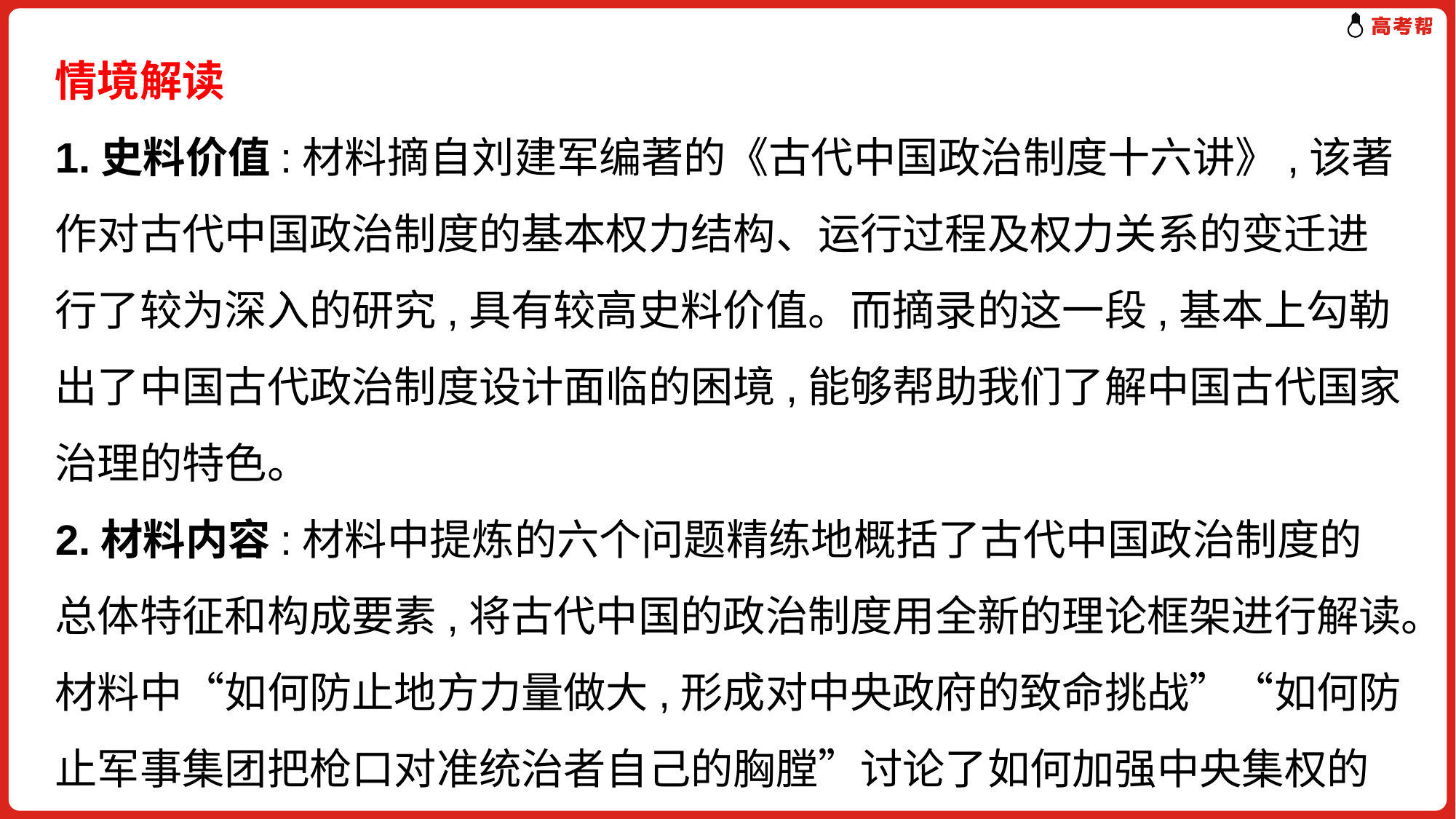

情境解读
1.史料价值:材料摘自刘建军编著的《古代中国政治制度十六讲》,该著作对古代中国政治制度的基本权力结构、运行过程及权力关系的变迁进行了较为深入的研究,具有较高史料价值。而摘录的这一段,基本上勾勒出了中国古代政治制度设计面临的困境,能够帮助我们了解中国古代国家治理的特色。
2.材料内容:材料中提炼的六个问题精练地概括了古代中国政治制度的总体特征和构成要素,将古代中国的政治制度用全新的理论框架进行解读。材料中“如何防止地方力量做大,形成对中央政府的致命挑战”“如何防止军事集团把枪口对准统治者自己的胸膛”讨论了如何加强中央集权的